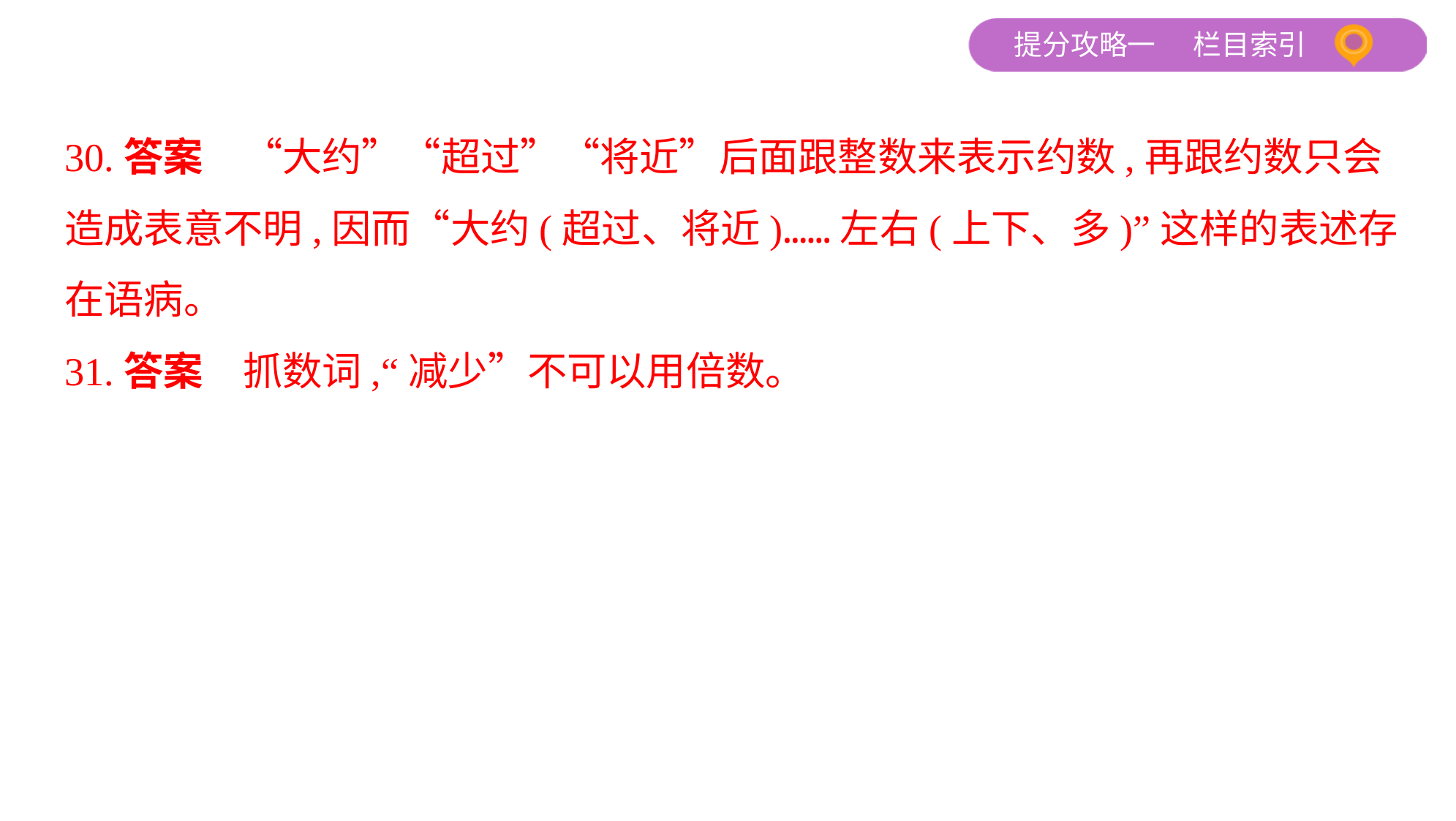

30.答案　“大约”“超过”“将近”后面跟整数来表示约数,再跟约数只会
造成表意不明,因而“大约(超过、将近)……左右(上下、多)”这样的表述存
在语病。
31.答案　抓数词,“减少”不可以用倍数。